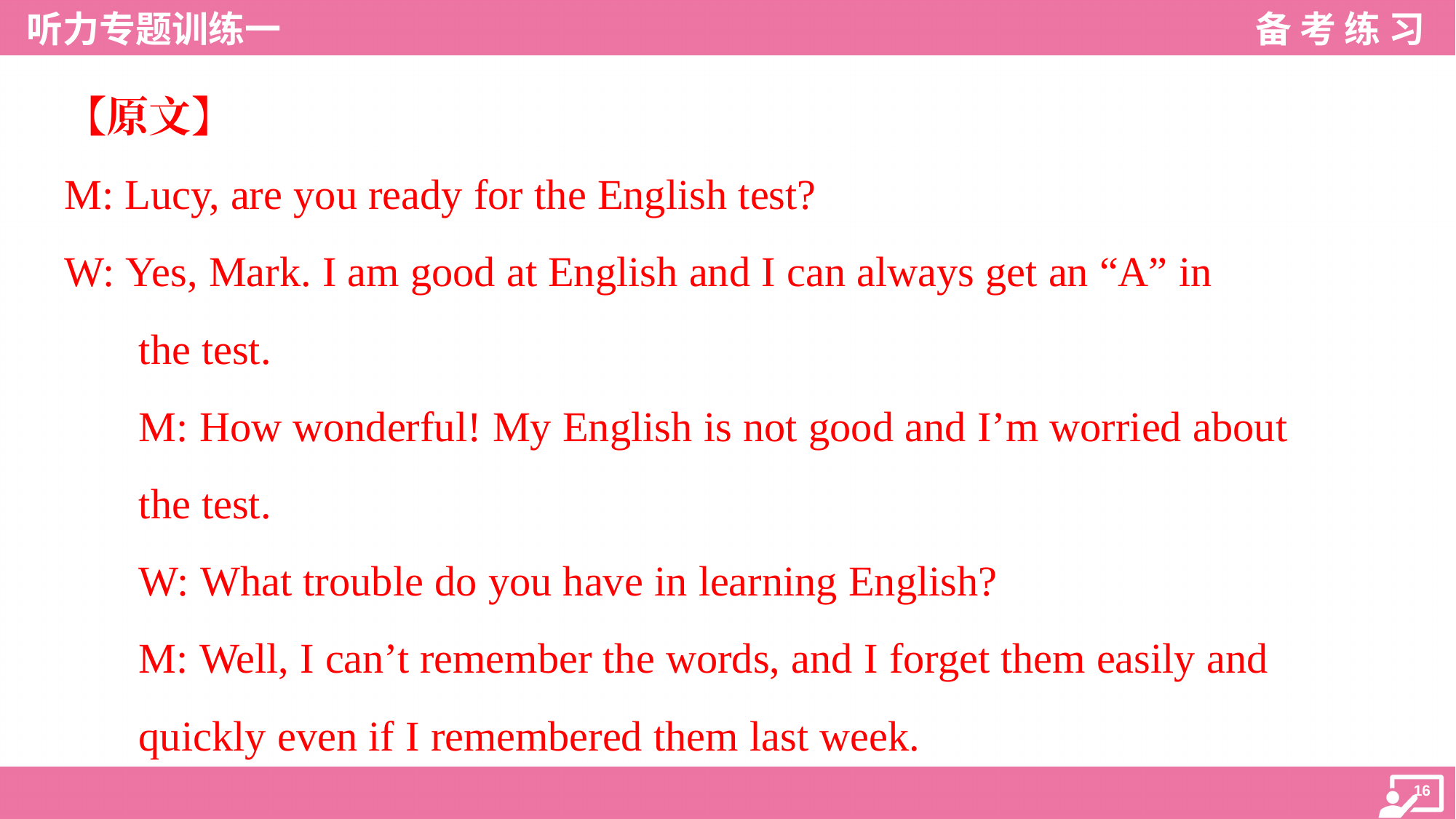

【原文】
M: Lucy, are you ready for the English test?
W: Yes, Mark. I am good at English and I can always get an “A” in
the test.
M: How wonderful! My English is not good and I’m worried about
the test.
W: What trouble do you have in learning English?
M: Well, I can’t remember the words, and I forget them easily and
quickly even if I remembered them last week.